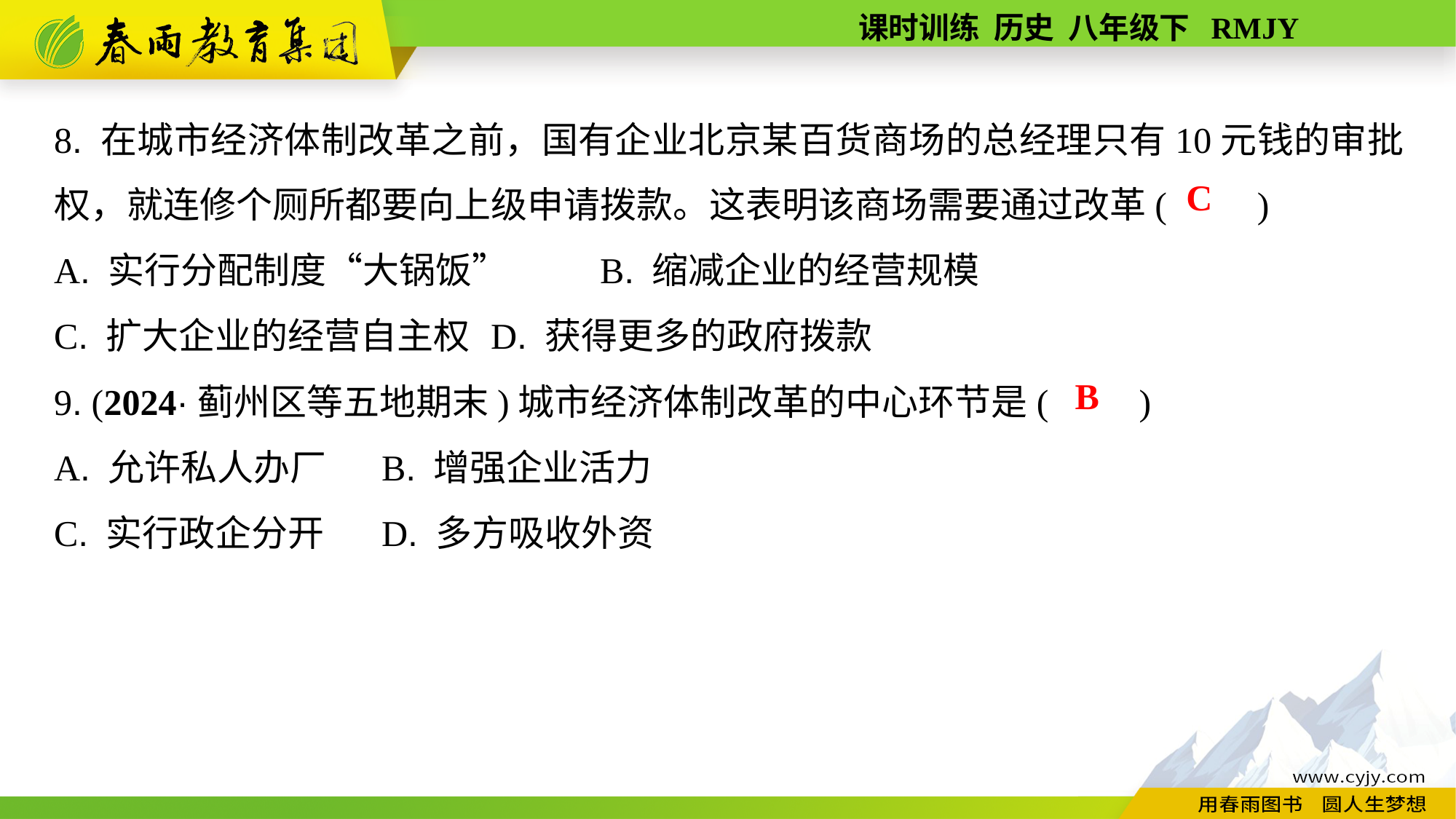

8. 在城市经济体制改革之前，国有企业北京某百货商场的总经理只有10元钱的审批权，就连修个厕所都要向上级申请拨款。这表明该商场需要通过改革(　　)
A. 实行分配制度“大锅饭”	B. 缩减企业的经营规模
C. 扩大企业的经营自主权	D. 获得更多的政府拨款
9. (2024·蓟州区等五地期末)城市经济体制改革的中心环节是(　　)
A. 允许私人办厂	B. 增强企业活力
C. 实行政企分开	D. 多方吸收外资
C
B